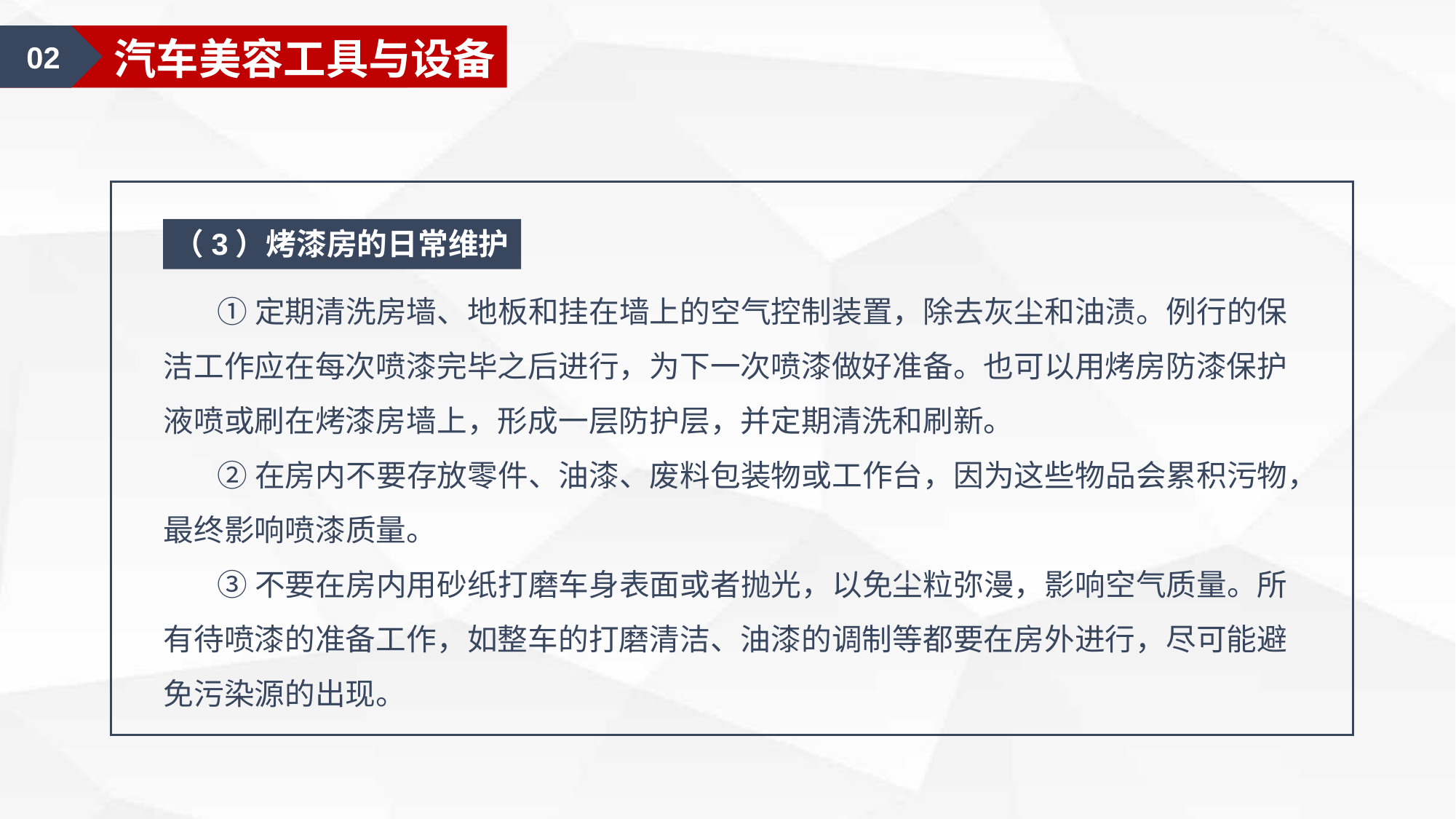

02
汽车装饰认知

02
汽车美容工具与设备

（3）烤漆房的日常维护
        ①定期清洗房墙、地板和挂在墙上的空气控制装置，除去灰尘和油渍。例行的保洁工作应在每次喷漆完毕之后进行，为下一次喷漆做好准备。也可以用烤房防漆保护液喷或刷在烤漆房墙上，形成一层防护层，并定期清洗和刷新。
        ②在房内不要存放零件、油漆、废料包装物或工作台，因为这些物品会累积污物，最终影响喷漆质量。
        ③不要在房内用砂纸打磨车身表面或者抛光，以免尘粒弥漫，影响空气质量。所有待喷漆的准备工作，如整车的打磨清洁、油漆的调制等都要在房外进行，尽可能避免污染源的出现。